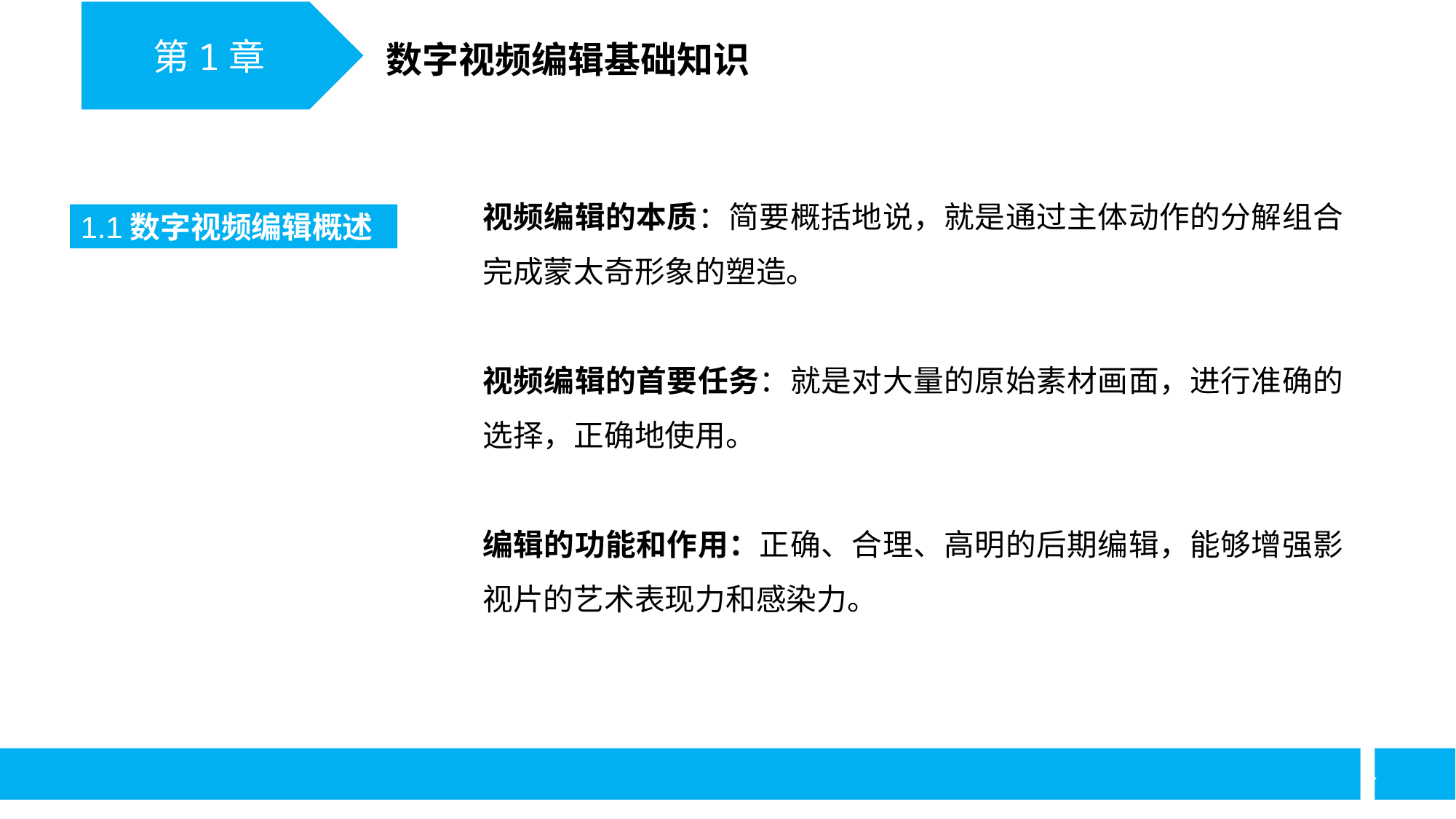

第1章
数字视频编辑基础知识
视频编辑的本质：简要概括地说，就是通过主体动作的分解组合完成蒙太奇形象的塑造。

视频编辑的首要任务：就是对大量的原始素材画面，进行准确的选择，正确地使用。

编辑的功能和作用：正确、合理、高明的后期编辑，能够增强影视片的艺术表现力和感染力。

1.1数字视频编辑概述